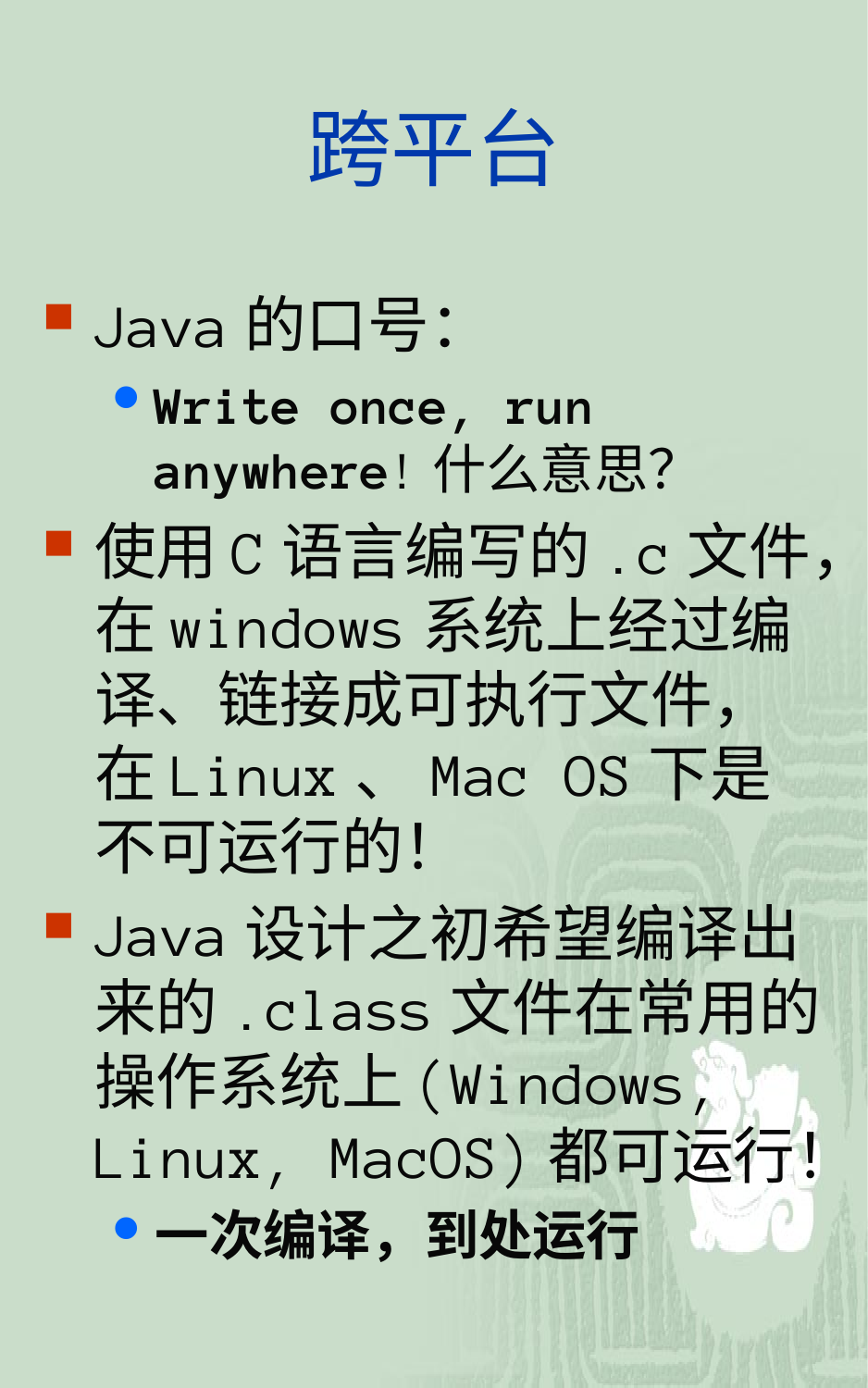

# 跨平台
Java的口号：
Write once, run anywhere!什么意思？
使用C语言编写的.c文件，在windows系统上经过编译、链接成可执行文件，在Linux、Mac OS下是不可运行的！
Java设计之初希望编译出来的.class文件在常用的操作系统上(Windows, Linux, MacOS)都可运行！
一次编译，到处运行